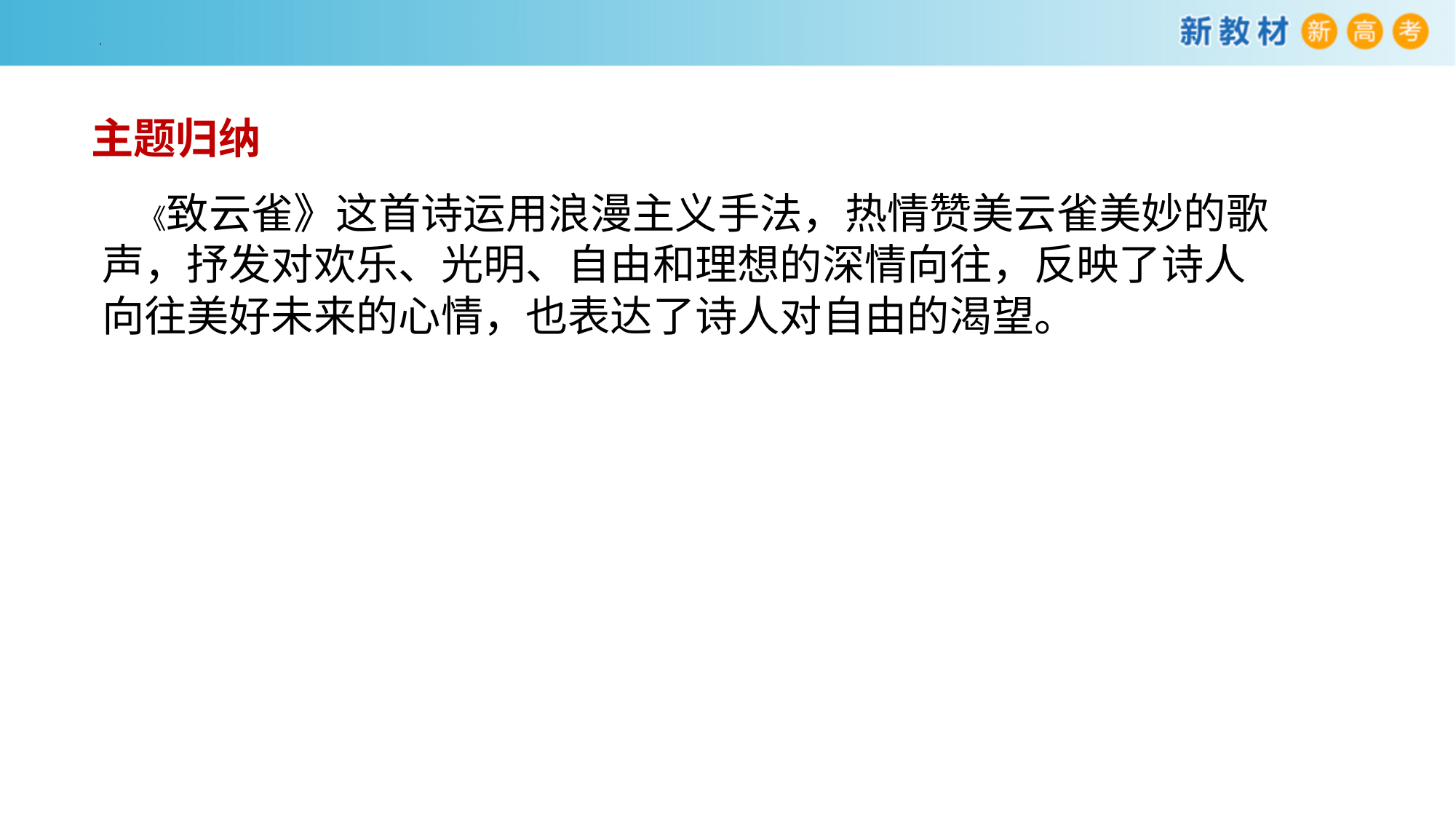

主题归纳
     《致云雀》这首诗运用浪漫主义手法，热情赞美云雀美妙的歌声，抒发对欢乐、光明、自由和理想的深情向往，反映了诗人向往美好未来的心情，也表达了诗人对自由的渴望。